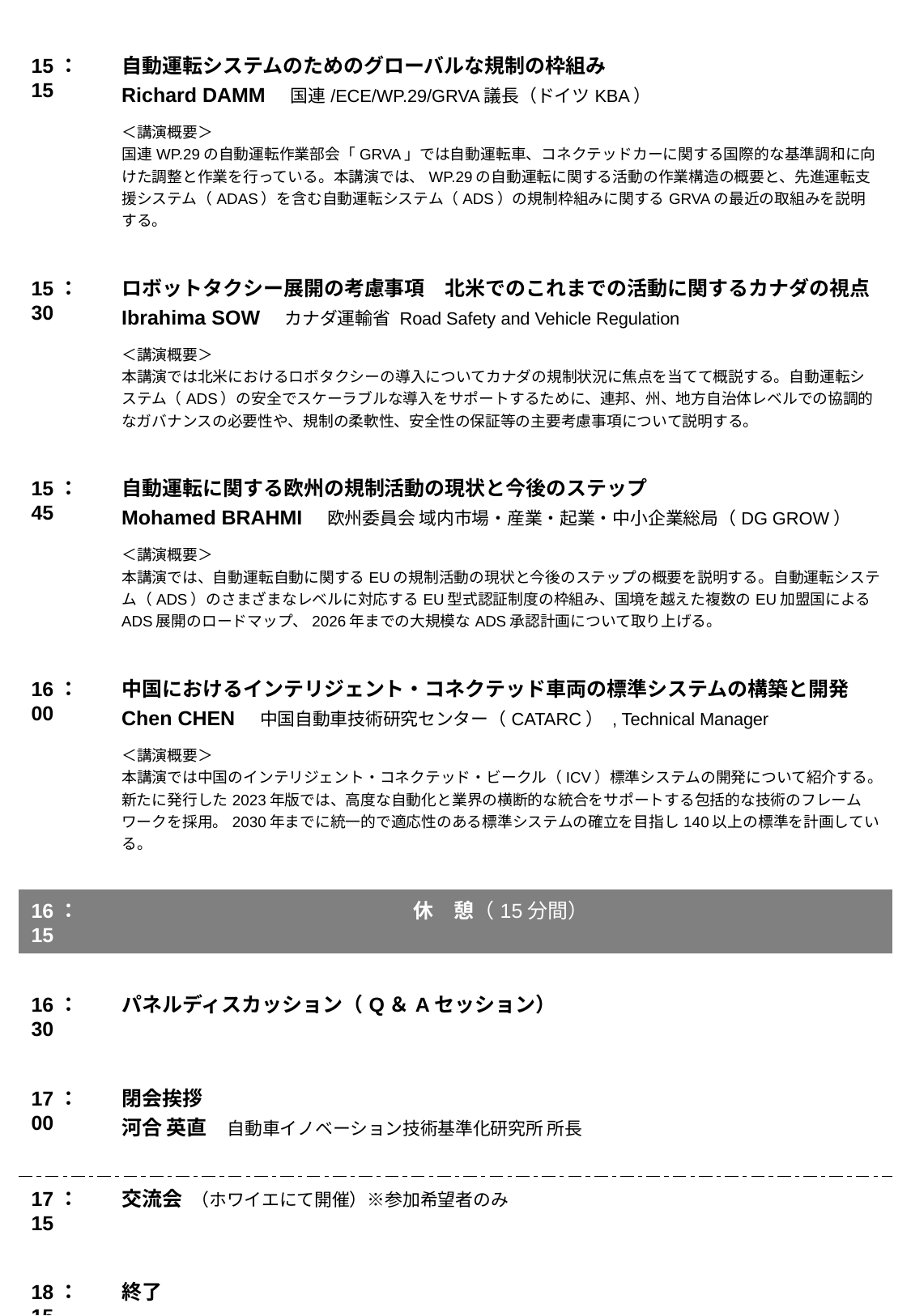

| 15：15 | 自動運転システムのためのグローバルな規制の枠組み Richard DAMM　国連/ECE/WP.29/GRVA議長（ドイツKBA） |
| --- | --- |
|  | ＜講演概要＞ 国連WP.29の自動運転作業部会「GRVA」では自動運転車、コネクテッドカーに関する国際的な基準調和に向けた調整と作業を行っている。本講演では、WP.29の自動運転に関する活動の作業構造の概要と、先進運転支援システム（ADAS）を含む自動運転システム（ADS）の規制枠組みに関するGRVAの最近の取組みを説明する。 |
|  |  |
| 15：30 | ロボットタクシー展開の考慮事項　北米でのこれまでの活動に関するカナダの視点 Ibrahima SOW　カナダ運輸省 Road Safety and Vehicle Regulation |
|  | ＜講演概要＞ 本講演では北米におけるロボタクシーの導入についてカナダの規制状況に焦点を当てて概説する。自動運転システム（ADS）の安全でスケーラブルな導入をサポートするために、連邦、州、地方自治体レベルでの協調的なガバナンスの必要性や、規制の柔軟性、安全性の保証等の主要考慮事項について説明する。 |
|  |  |
| 15：45 | 自動運転に関する欧州の規制活動の現状と今後のステップ Mohamed BRAHMI　欧州委員会 域内市場・産業・起業・中小企業総局（DG GROW） |
|  | ＜講演概要＞ 本講演では、自動運転自動に関するEUの規制活動の現状と今後のステップの概要を説明する。自動運転システム（ADS）のさまざまなレベルに対応するEU型式認証制度の枠組み、国境を越えた複数のEU加盟国によるADS展開のロードマップ、2026年までの大規模なADS承認計画について取り上げる。 |
|  |  |
| 16：00 | 中国におけるインテリジェント・コネクテッド車両の標準システムの構築と開発 Chen CHEN　中国自動車技術研究センター（CATARC） , Technical Manager |
|  | ＜講演概要＞ 本講演では中国のインテリジェント・コネクテッド・ビークル（ICV）標準システムの開発について紹介する。新たに発行した2023年版では、高度な自動化と業界の横断的な統合をサポートする包括的な技術のフレームワークを採用。2030年までに統一的で適応性のある標準システムの確立を目指し140以上の標準を計画している。 |
|  |  |
| 16：15 | 休　憩（15分間） |
|  |  |
| 16：30 | パネルディスカッション（Q＆Aセッション） |
|  |  |
| 17：00 | 閉会挨拶 河合 英直　自動車イノベーション技術基準化研究所 所長 |
|  |  |
| 17：15 | 交流会 （ホワイエにて開催）※参加希望者のみ |
|  |  |
| 18：15 | 終了 |